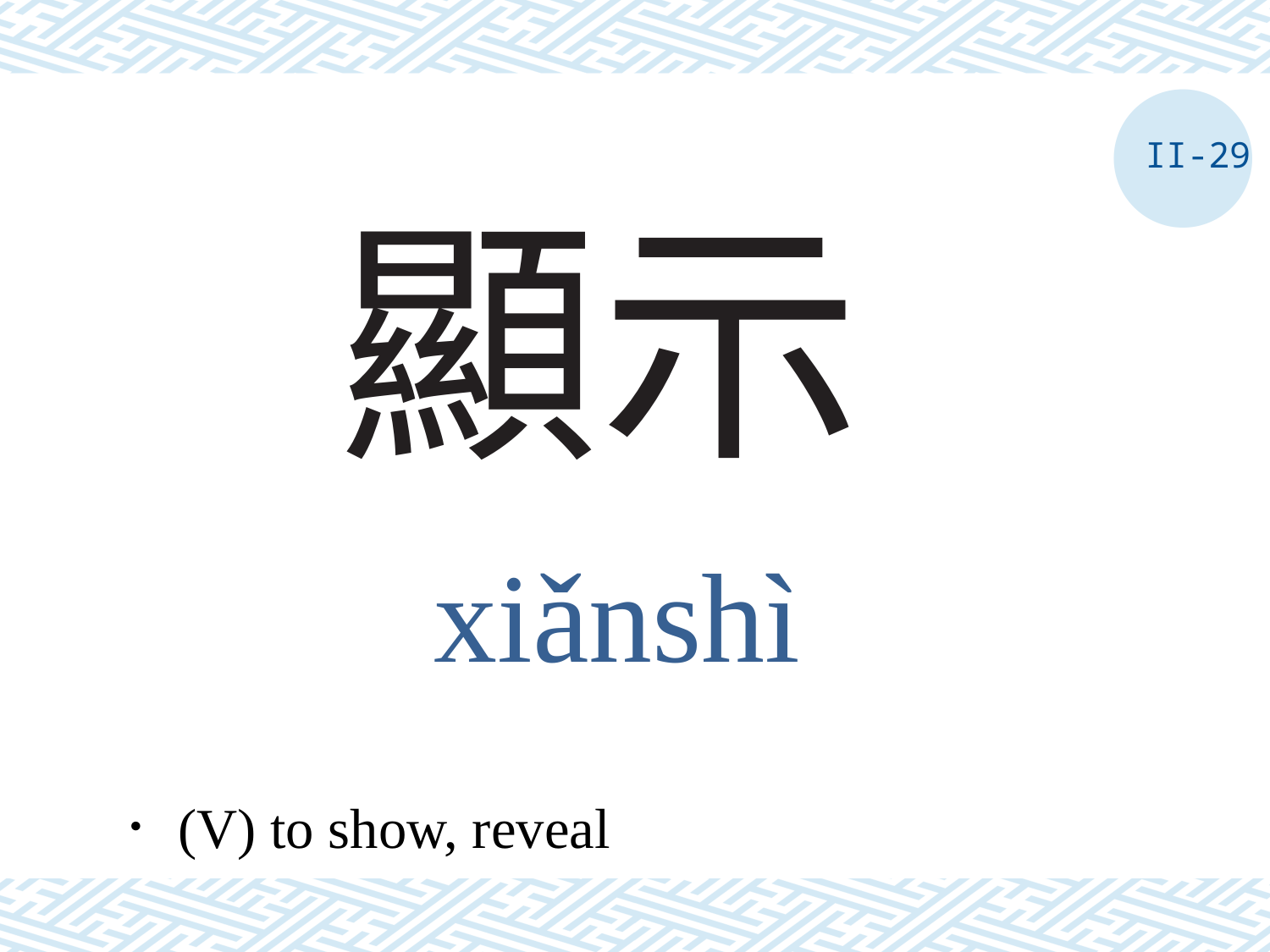

II-29

# 顯示
xiǎnshì
．(V) to show, reveal